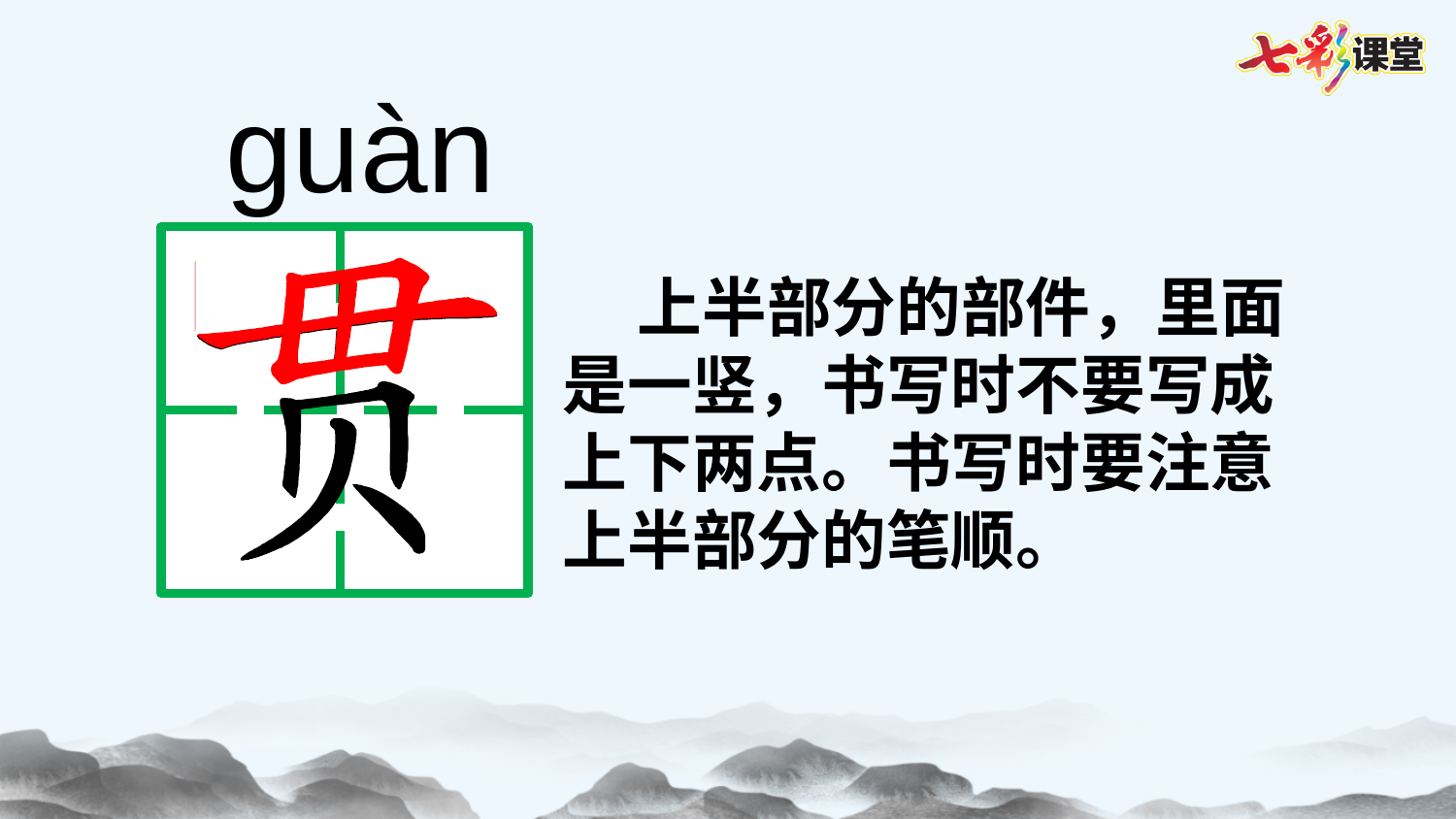

guàn

    上半部分的部件，里面是一竖，书写时不要写成上下两点。书写时要注意上半部分的笔顺。